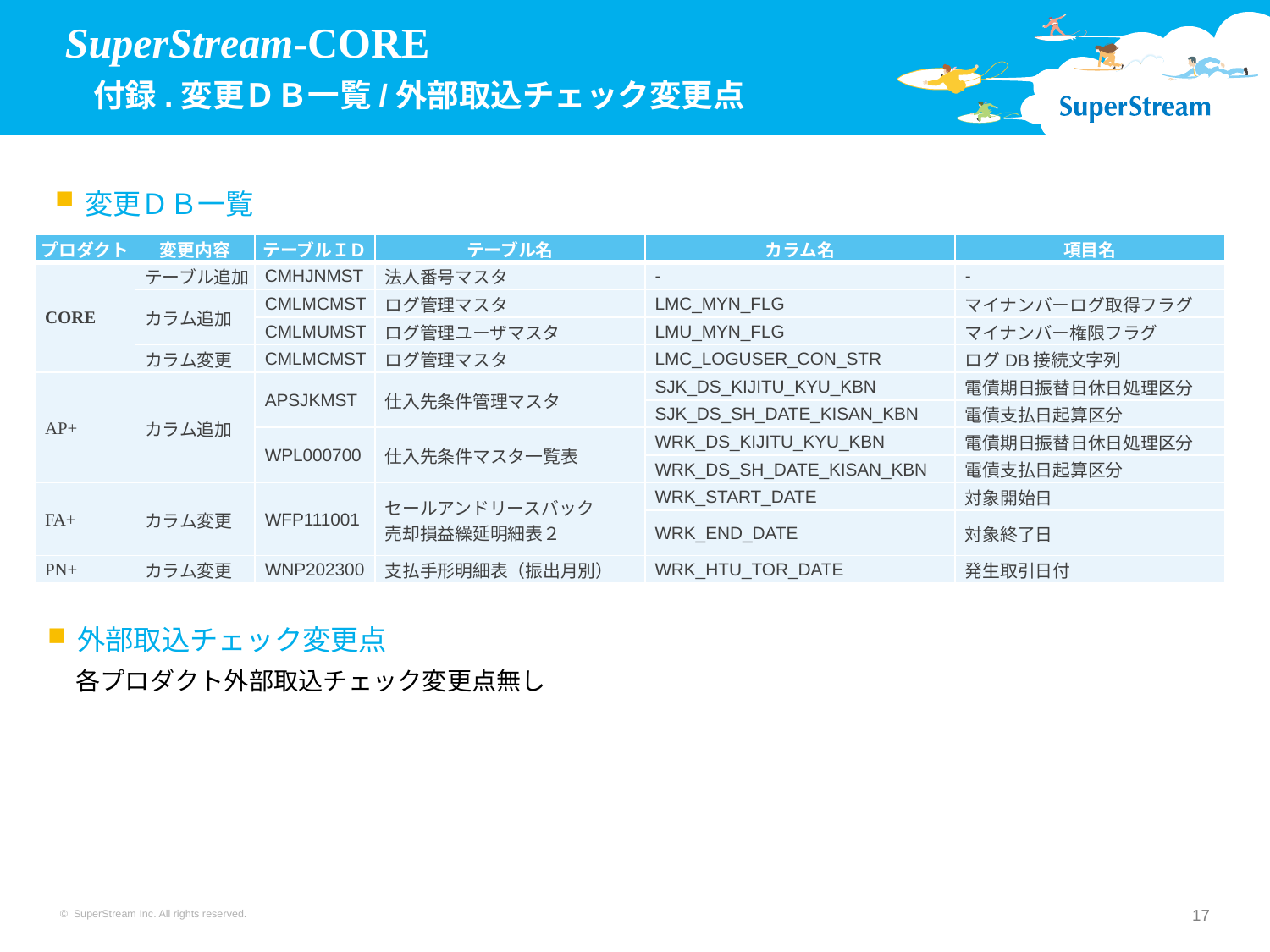

SuperStream-CORE
  付録.変更ＤＢ一覧/外部取込チェック変更点
変更ＤＢ一覧
| プロダクト | 変更内容 | テーブルＩＤ | テーブル名 | カラム名 | 項目名 |
| --- | --- | --- | --- | --- | --- |
| CORE | テーブル追加 | CMHJNMST | 法人番号マスタ | - | - |
|  | カラム追加 | CMLMCMST | ログ管理マスタ | LMC\_MYN\_FLG | マイナンバーログ取得フラグ |
|  |  | CMLMUMST | ログ管理ユーザマスタ | LMU\_MYN\_FLG | マイナンバー権限フラグ |
|  | カラム変更 | CMLMCMST | ログ管理マスタ | LMC\_LOGUSER\_CON\_STR | ログDB接続文字列 |
| AP+ | カラム追加 | APSJKMST | 仕入先条件管理マスタ | SJK\_DS\_KIJITU\_KYU\_KBN | 電債期日振替日休日処理区分 |
|  |  |  |  | SJK\_DS\_SH\_DATE\_KISAN\_KBN | 電債支払日起算区分 |
|  |  | WPL000700 | 仕入先条件マスタ一覧表 | WRK\_DS\_KIJITU\_KYU\_KBN | 電債期日振替日休日処理区分 |
|  |  |  |  | WRK\_DS\_SH\_DATE\_KISAN\_KBN | 電債支払日起算区分 |
| FA+ | カラム変更 | WFP111001 | セールアンドリースバック 売却損益繰延明細表２ | WRK\_START\_DATE | 対象開始日 |
|  |  |  |  | WRK\_END\_DATE | 対象終了日 |
| PN+ | カラム変更 | WNP202300 | 支払手形明細表（振出月別） | WRK\_HTU\_TOR\_DATE | 発生取引日付 |
外部取込チェック変更点
　各プロダクト外部取込チェック変更点無し
©  SuperStream Inc. All rights reserved.
17